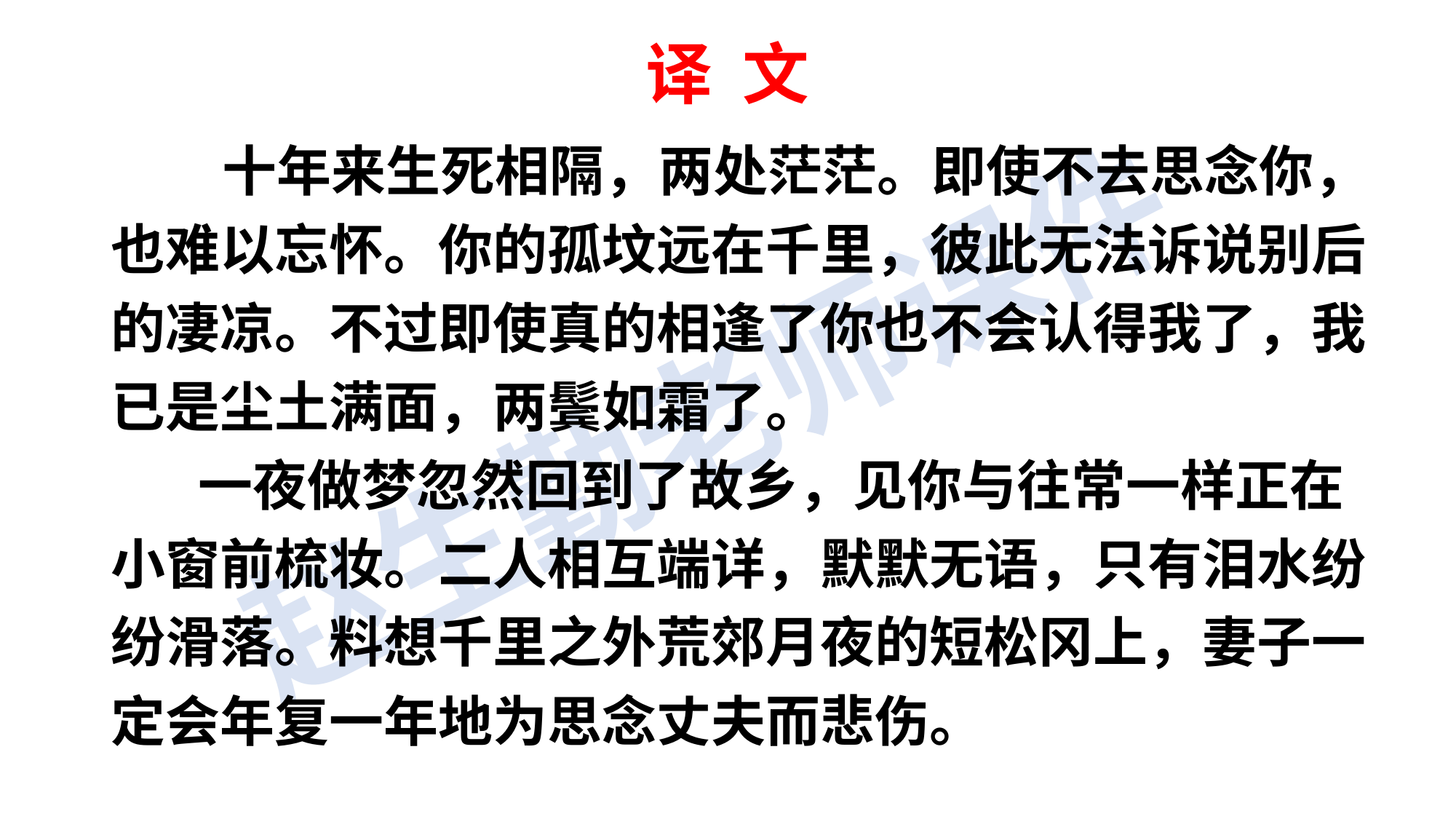

译  文
        十年来生死相隔，两处茫茫。即使不去思念你，也难以忘怀。你的孤坟远在千里，彼此无法诉说别后的凄凉。不过即使真的相逢了你也不会认得我了，我已是尘土满面，两鬓如霜了。
      一夜做梦忽然回到了故乡，见你与往常一样正在小窗前梳妆。二人相互端详，默默无语，只有泪水纷纷滑落。料想千里之外荒郊月夜的短松冈上，妻子一定会年复一年地为思念丈夫而悲伤。